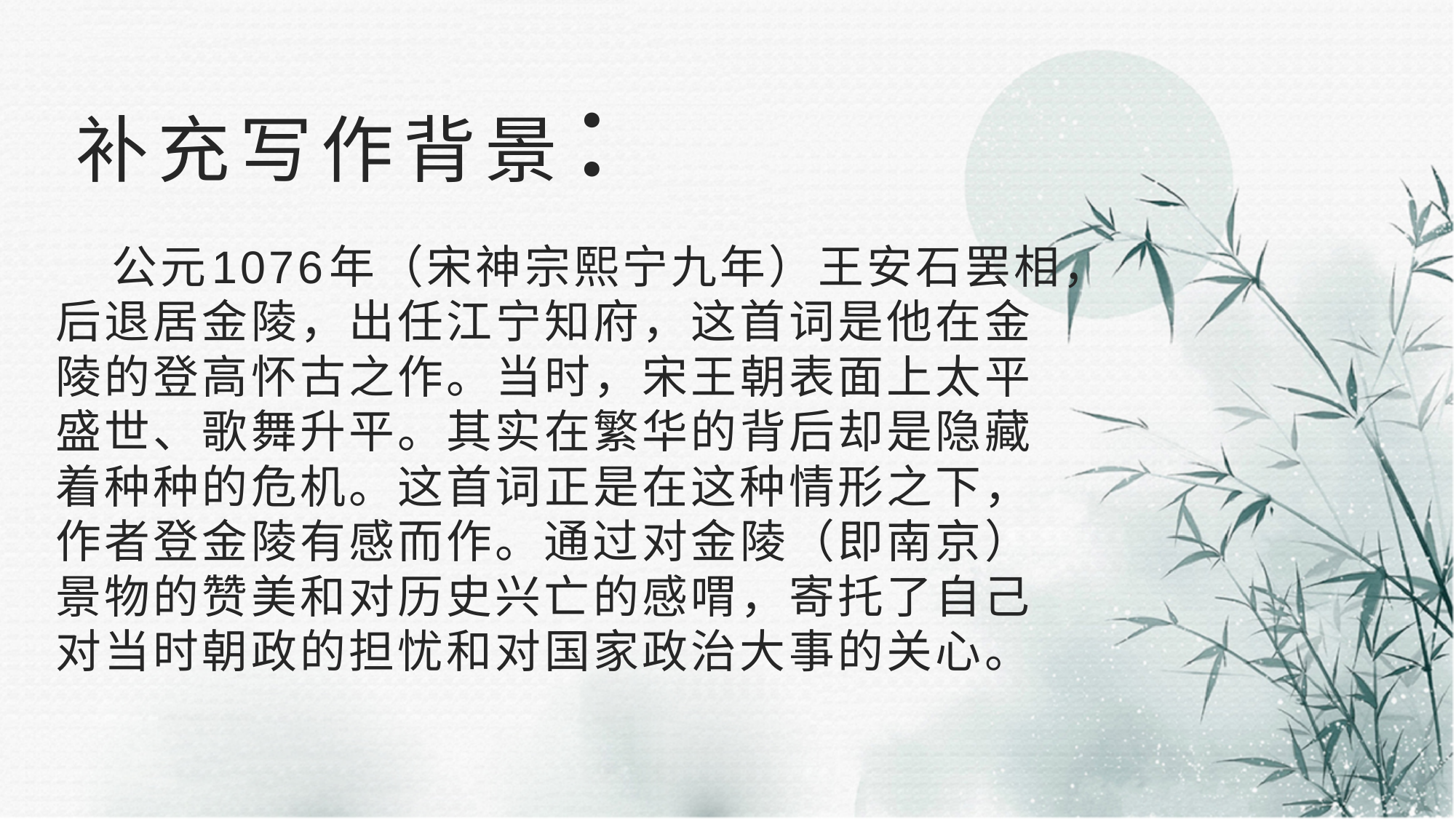

# 补充写作背景：
    公元1076年（宋神宗熙宁九年）王安石罢相，后退居金陵，出任江宁知府，这首词是他在金陵的登高怀古之作。当时，宋王朝表面上太平盛世、歌舞升平。其实在繁华的背后却是隐藏着种种的危机。这首词正是在这种情形之下，作者登金陵有感而作。通过对金陵（即南京）景物的赞美和对历史兴亡的感喟，寄托了自己对当时朝政的担忧和对国家政治大事的关心。